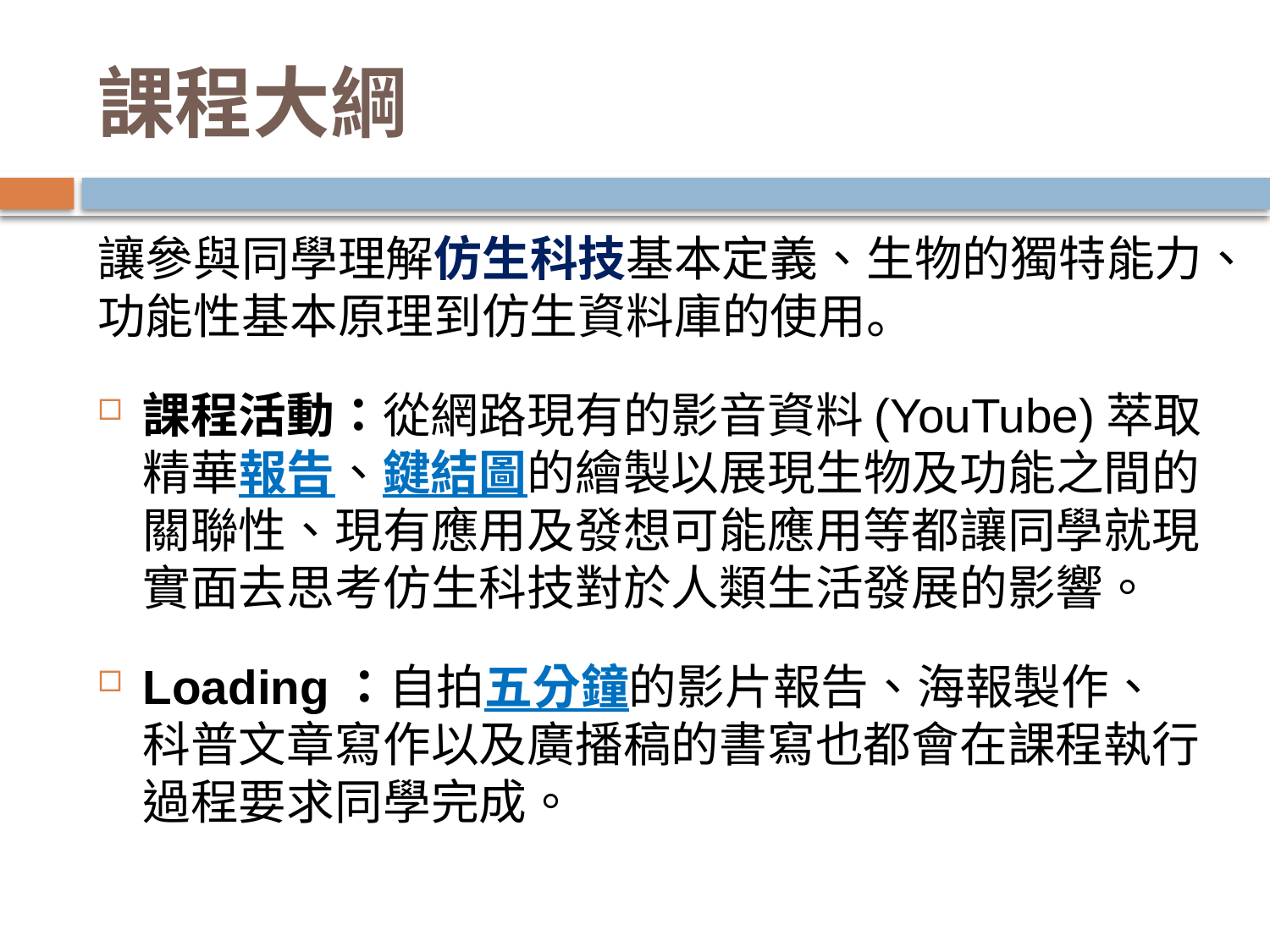

# 課程大綱
讓參與同學理解仿生科技基本定義、生物的獨特能力、功能性基本原理到仿生資料庫的使用。

課程活動：從網路現有的影音資料(YouTube)萃取精華報告、鍵結圖的繪製以展現生物及功能之間的關聯性、現有應用及發想可能應用等都讓同學就現實面去思考仿生科技對於人類生活發展的影響。

Loading：自拍五分鐘的影片報告、海報製作、科普文章寫作以及廣播稿的書寫也都會在課程執行過程要求同學完成。